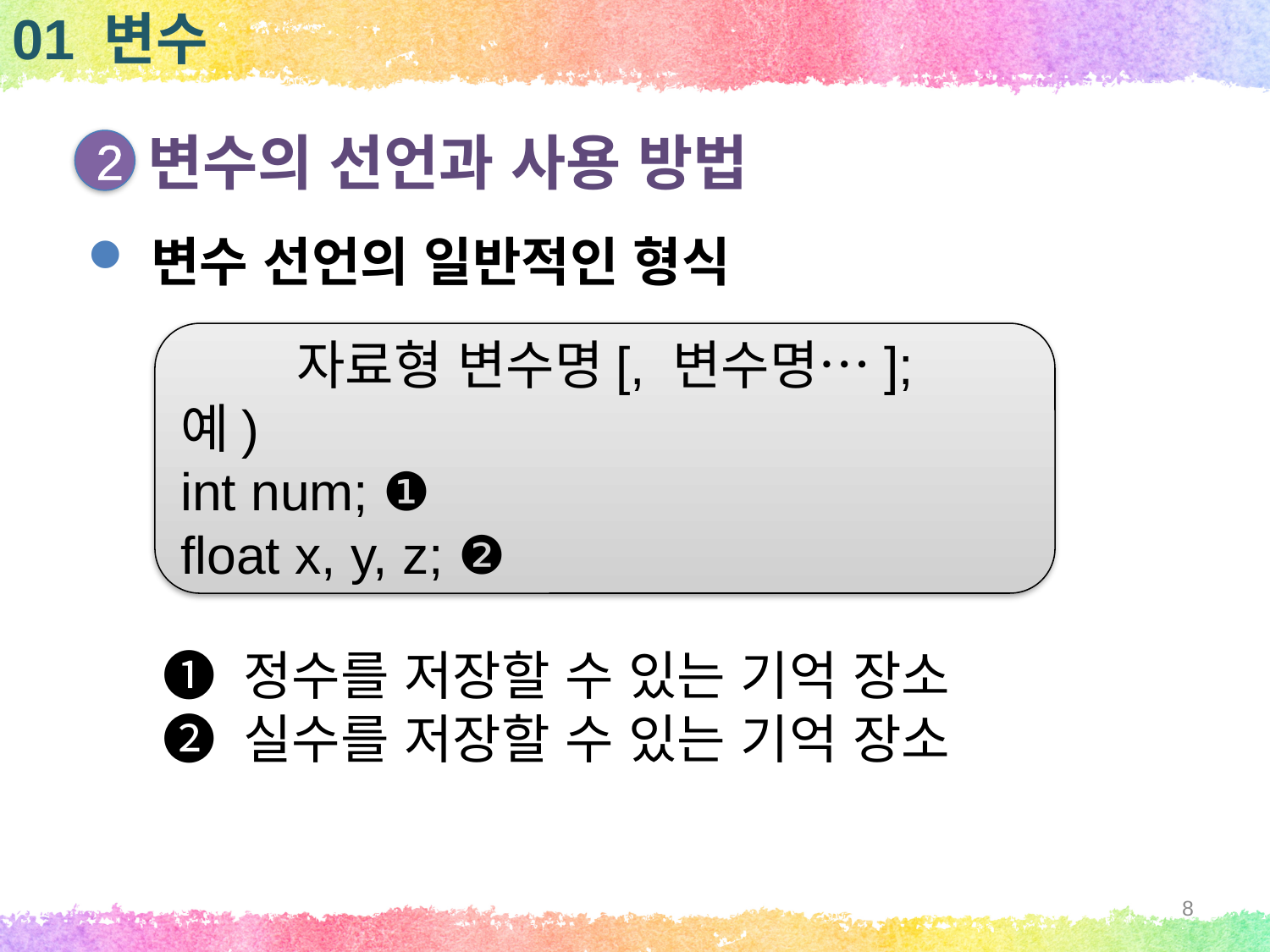

01 변수

변수의 선언과 사용 방법
2
변수 선언의 일반적인 형식
자료형 변수명[, 변수명…];
예)
int num; ❶
float x, y, z; ❷
❶ 정수를 저장할 수 있는 기억 장소
❷ 실수를 저장할 수 있는 기억 장소
8